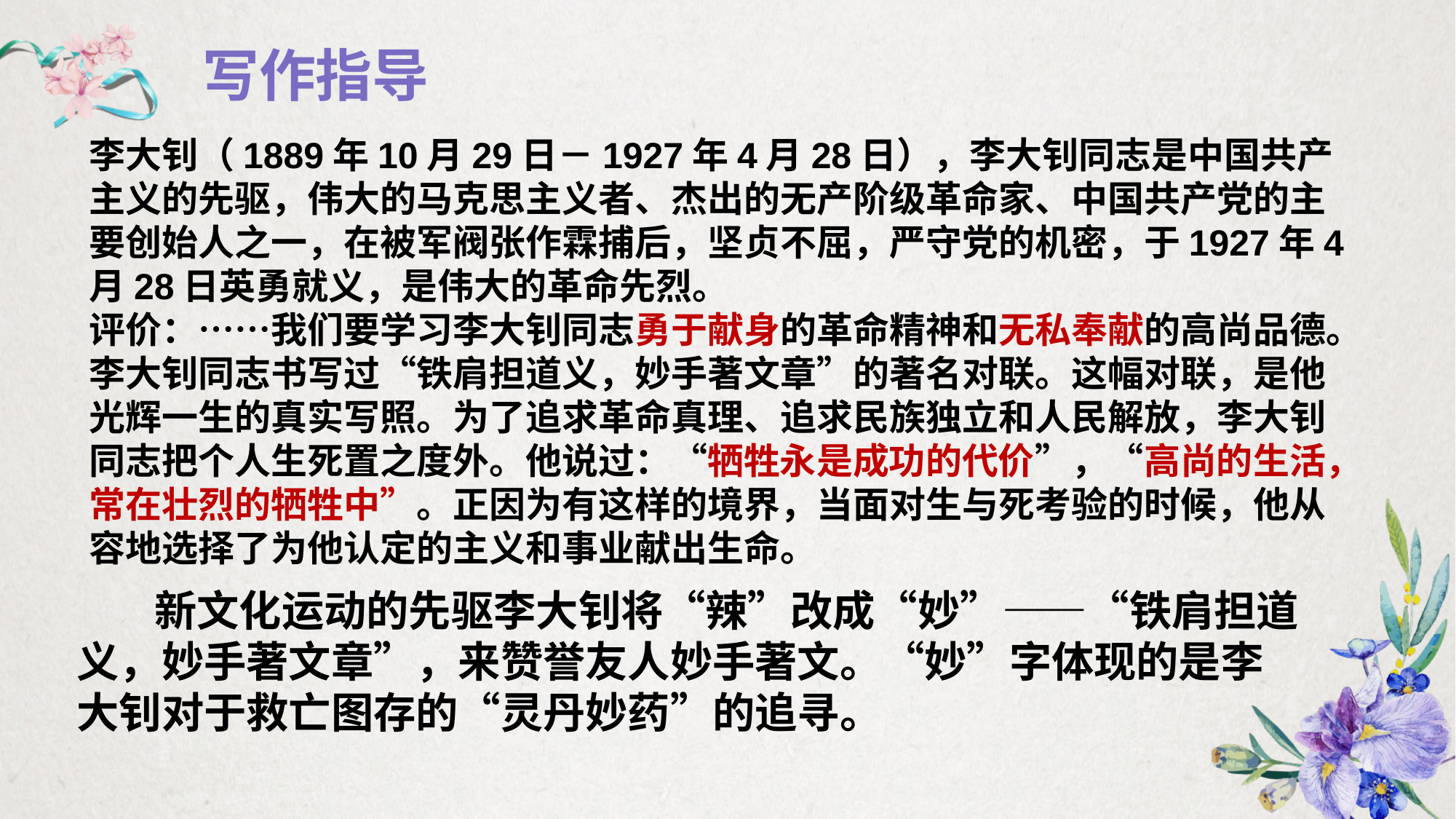

写作指导
李大钊（1889年10月29日－1927年4月28日），李大钊同志是中国共产主义的先驱，伟大的马克思主义者、杰出的无产阶级革命家、中国共产党的主要创始人之一，在被军阀张作霖捕后，坚贞不屈，严守党的机密，于1927年4月28日英勇就义，是伟大的革命先烈。
评价：……我们要学习李大钊同志勇于献身的革命精神和无私奉献的高尚品德。李大钊同志书写过“铁肩担道义，妙手著文章”的著名对联。这幅对联，是他光辉一生的真实写照。为了追求革命真理、追求民族独立和人民解放，李大钊同志把个人生死置之度外。他说过：“牺牲永是成功的代价”，“高尚的生活，常在壮烈的牺牲中”。正因为有这样的境界，当面对生与死考验的时候，他从容地选择了为他认定的主义和事业献出生命。
       新文化运动的先驱李大钊将“辣”改成“妙”——“铁肩担道义，妙手著文章”，来赞誉友人妙手著文。“妙”字体现的是李大钊对于救亡图存的“灵丹妙药”的追寻。